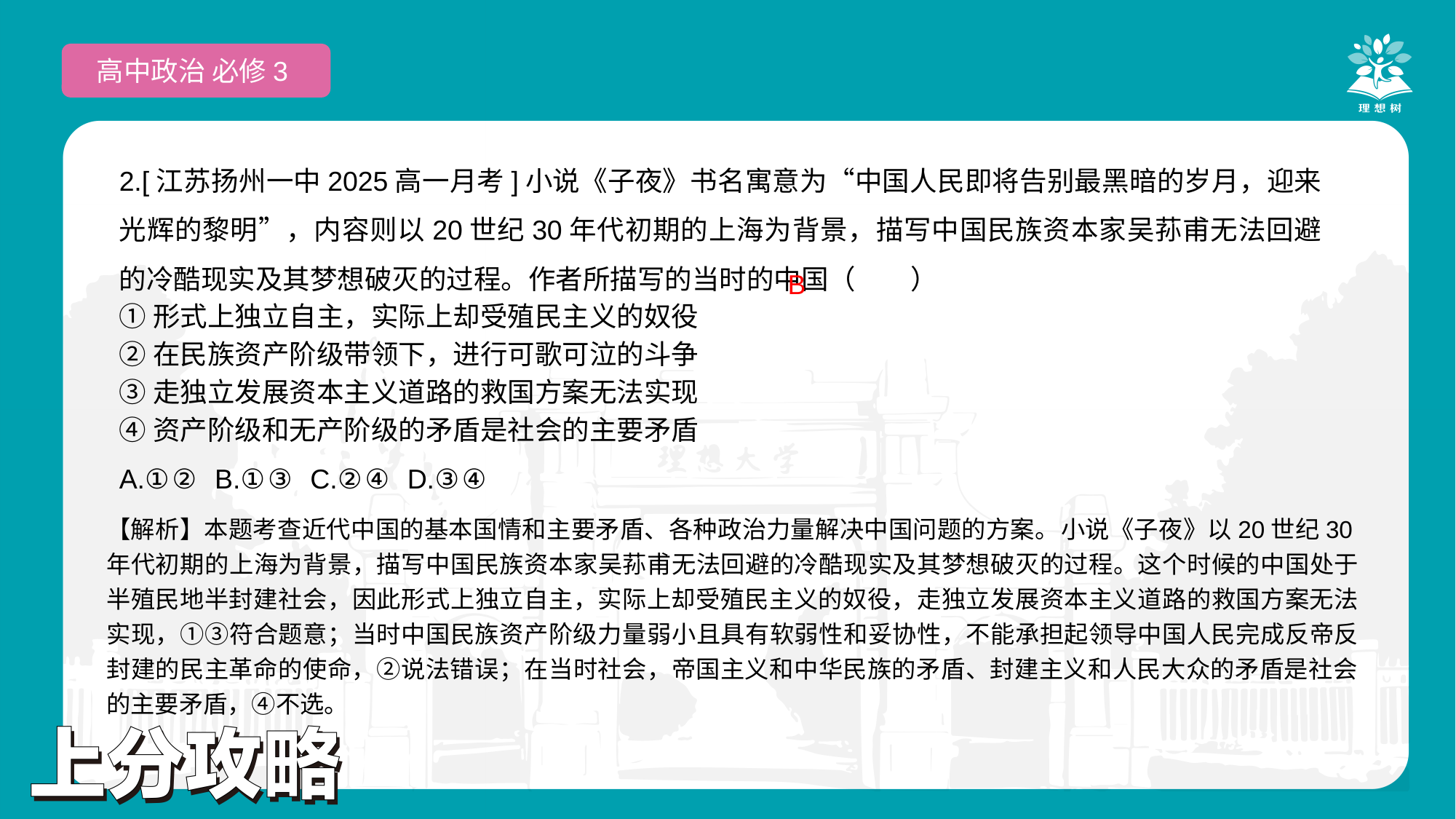

高中政治 必修3
2.[江苏扬州一中2025高一月考]小说《子夜》书名寓意为“中国人民即将告别最黑暗的岁月，迎来光辉的黎明”，内容则以20世纪30年代初期的上海为背景，描写中国民族资本家吴荪甫无法回避的冷酷现实及其梦想破灭的过程。作者所描写的当时的中国（　　）
①形式上独立自主，实际上却受殖民主义的奴役
②在民族资产阶级带领下，进行可歌可泣的斗争
③走独立发展资本主义道路的救国方案无法实现
④资产阶级和无产阶级的矛盾是社会的主要矛盾
A.①②  B.①③  C.②④  D.③④
B
【解析】本题考查近代中国的基本国情和主要矛盾、各种政治力量解决中国问题的方案。小说《子夜》以20世纪30年代初期的上海为背景，描写中国民族资本家吴荪甫无法回避的冷酷现实及其梦想破灭的过程。这个时候的中国处于半殖民地半封建社会，因此形式上独立自主，实际上却受殖民主义的奴役，走独立发展资本主义道路的救国方案无法实现，①③符合题意；当时中国民族资产阶级力量弱小且具有软弱性和妥协性，不能承担起领导中国人民完成反帝反封建的民主革命的使命，②说法错误；在当时社会，帝国主义和中华民族的矛盾、封建主义和人民大众的矛盾是社会的主要矛盾，④不选。